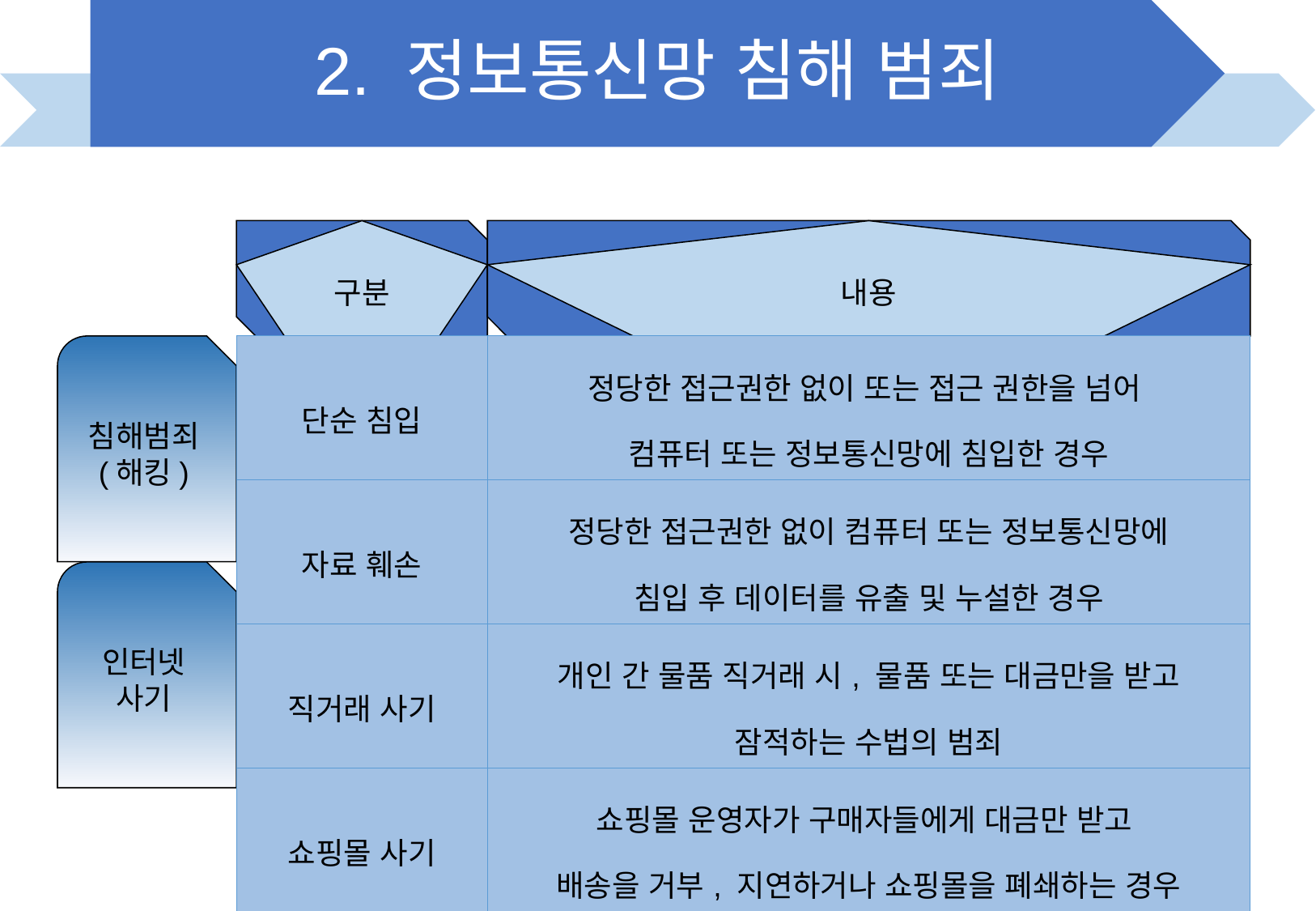

# 2. 정보통신망 침해 범죄
구분

내용
| 단순 침입 | 정당한 접근권한 없이 또는 접근 권한을 넘어 컴퓨터 또는 정보통신망에 침입한 경우 |
| --- | --- |
| 자료 훼손 | 정당한 접근권한 없이 컴퓨터 또는 정보통신망에 침입 후 데이터를 유출 및 누설한 경우 |
| 직거래 사기 | 개인 간 물품 직거래 시, 물품 또는 대금만을 받고 잠적하는 수법의 범죄 |
| 쇼핑몰 사기 | 쇼핑몰 운영자가 구매자들에게 대금만 받고 배송을 거부, 지연하거나 쇼핑몰을 폐쇄하는 경우 |
침해범죄
(해킹)
인터넷
사기
4